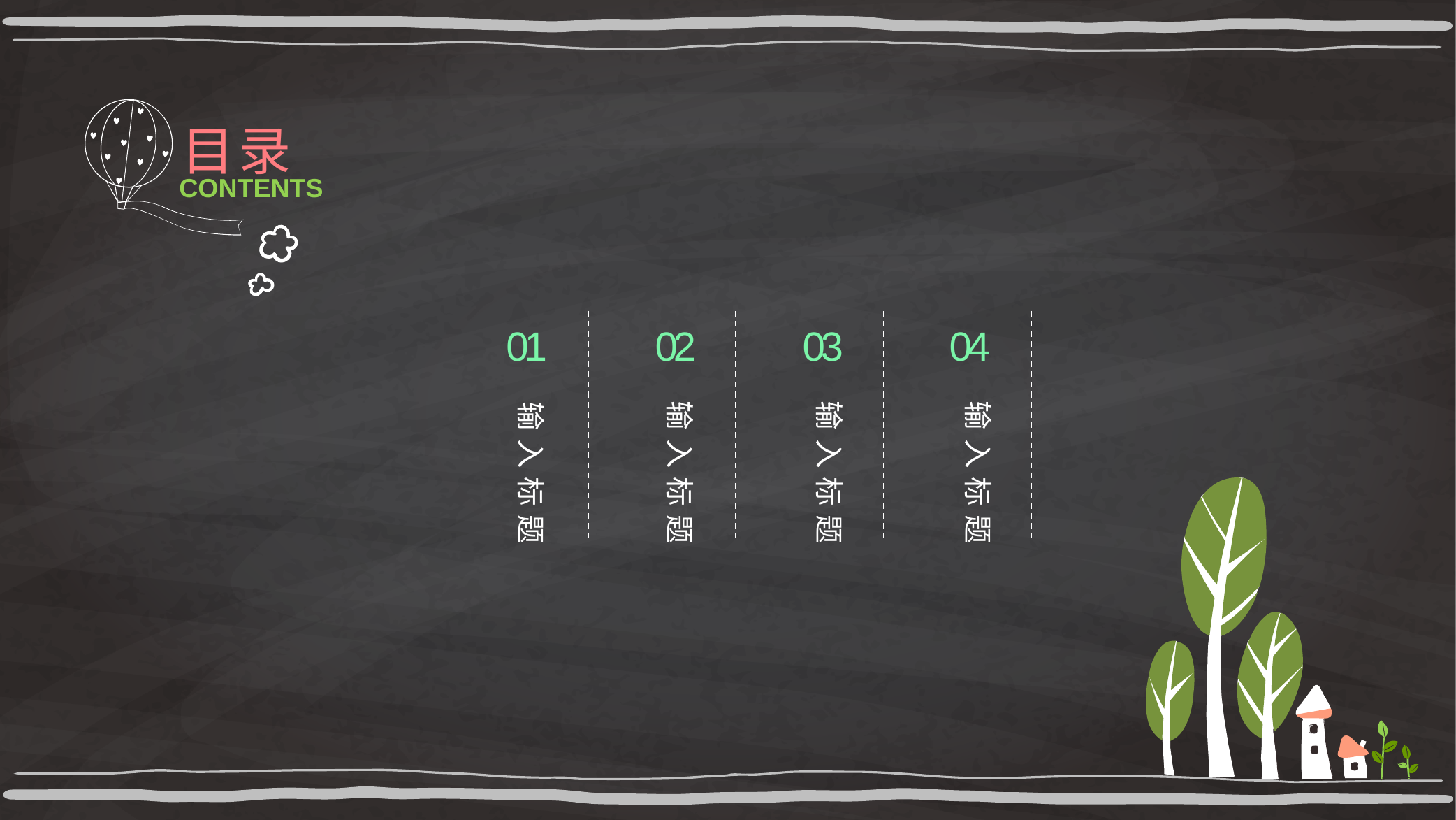

目录
CONTENTS

01
02
03
04
输入标题
输入标题
输入标题
输入标题